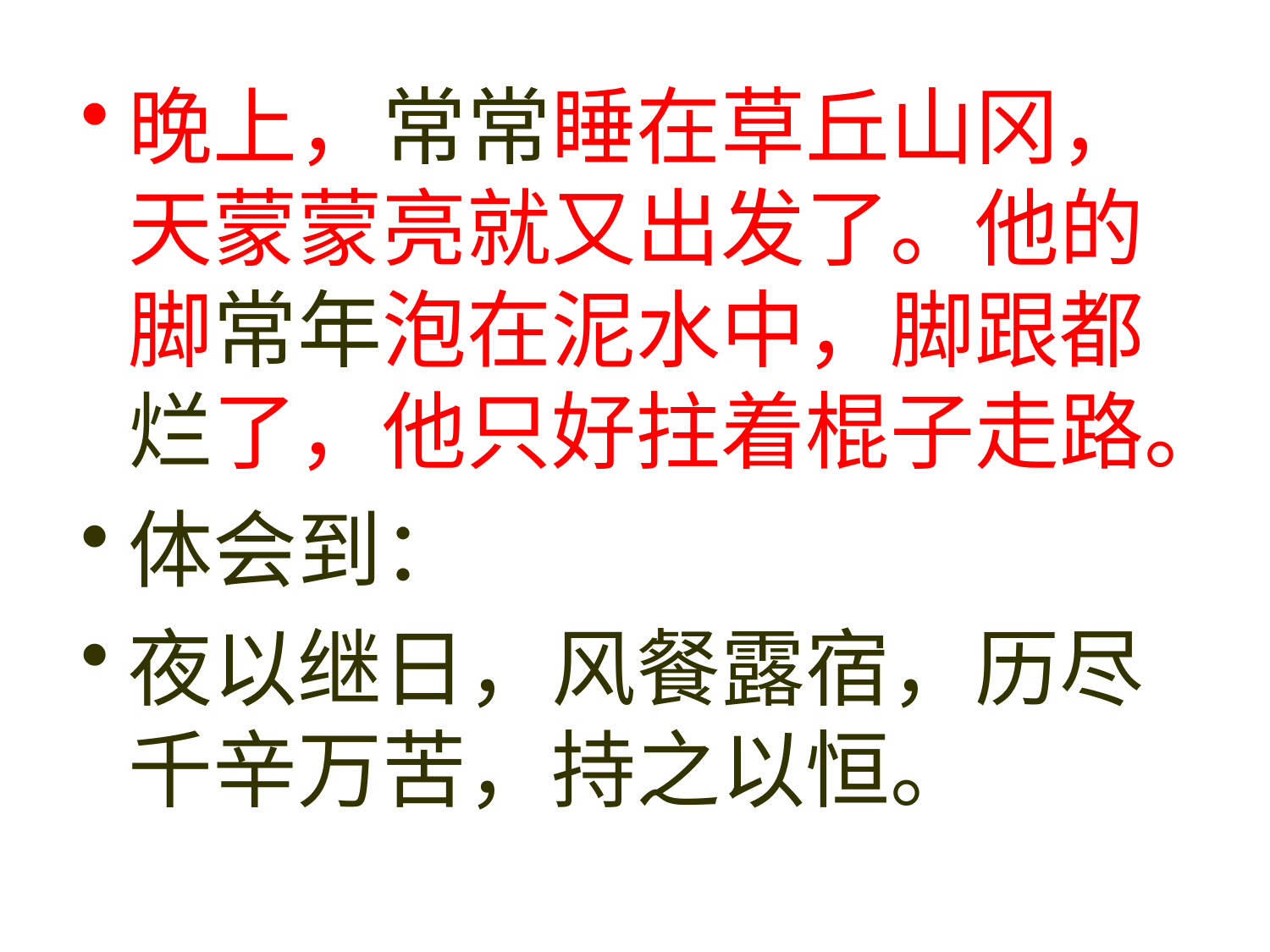

晚上，常常睡在草丘山冈，天蒙蒙亮就又出发了。他的脚常年泡在泥水中，脚跟都烂了，他只好拄着棍子走路。
体会到：
夜以继日，风餐露宿，历尽千辛万苦，持之以恒。